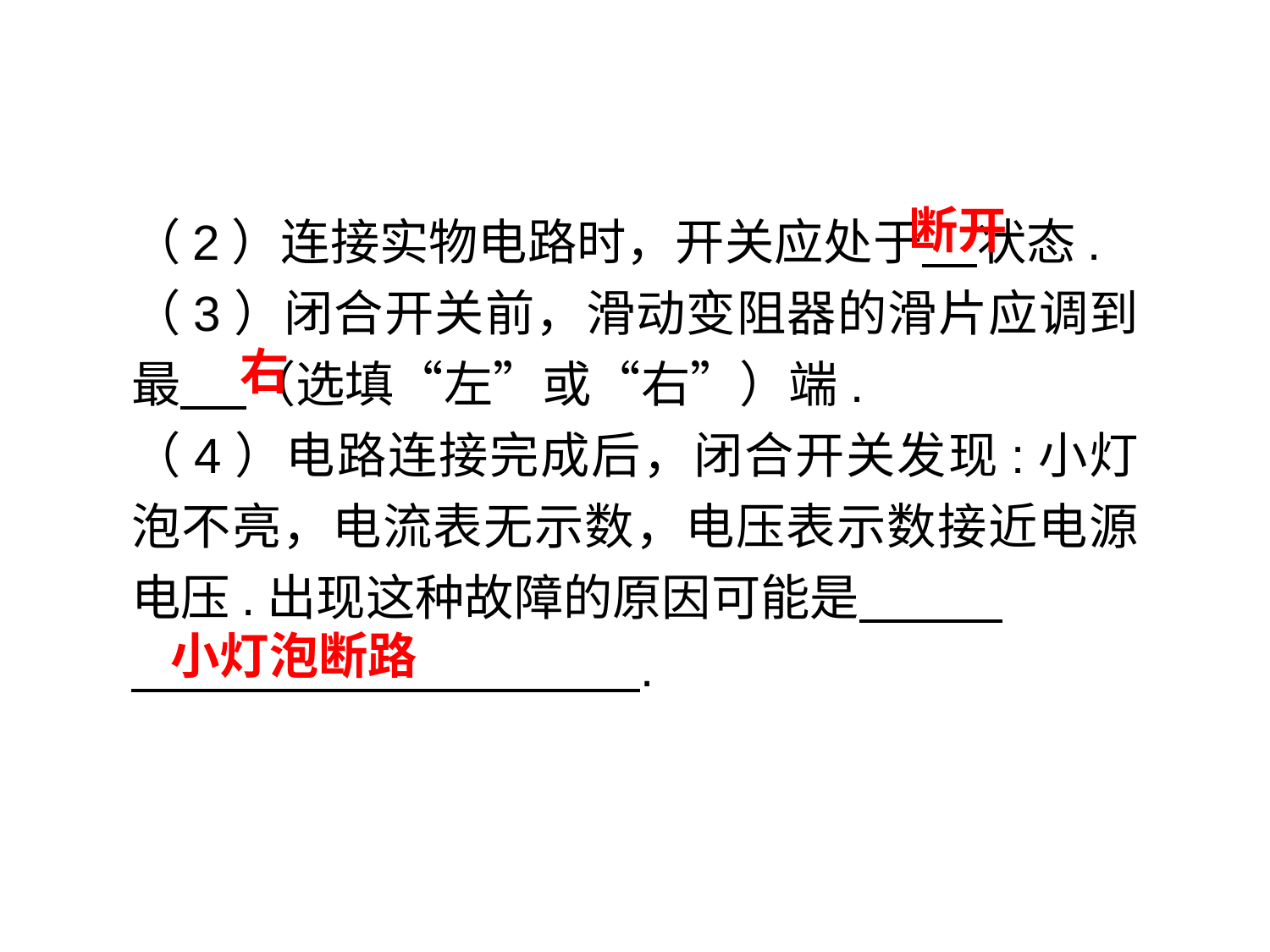

（2）连接实物电路时，开关应处于     状态.
（3）闭合开关前，滑动变阻器的滑片应调到最      （选填“左”或“右”）端.
（4）电路连接完成后，闭合开关发现:小灯泡不亮，电流表无示数，电压表示数接近电源电压.出现这种故障的原因可能是             .
                                     .
断开
右
小灯泡断路